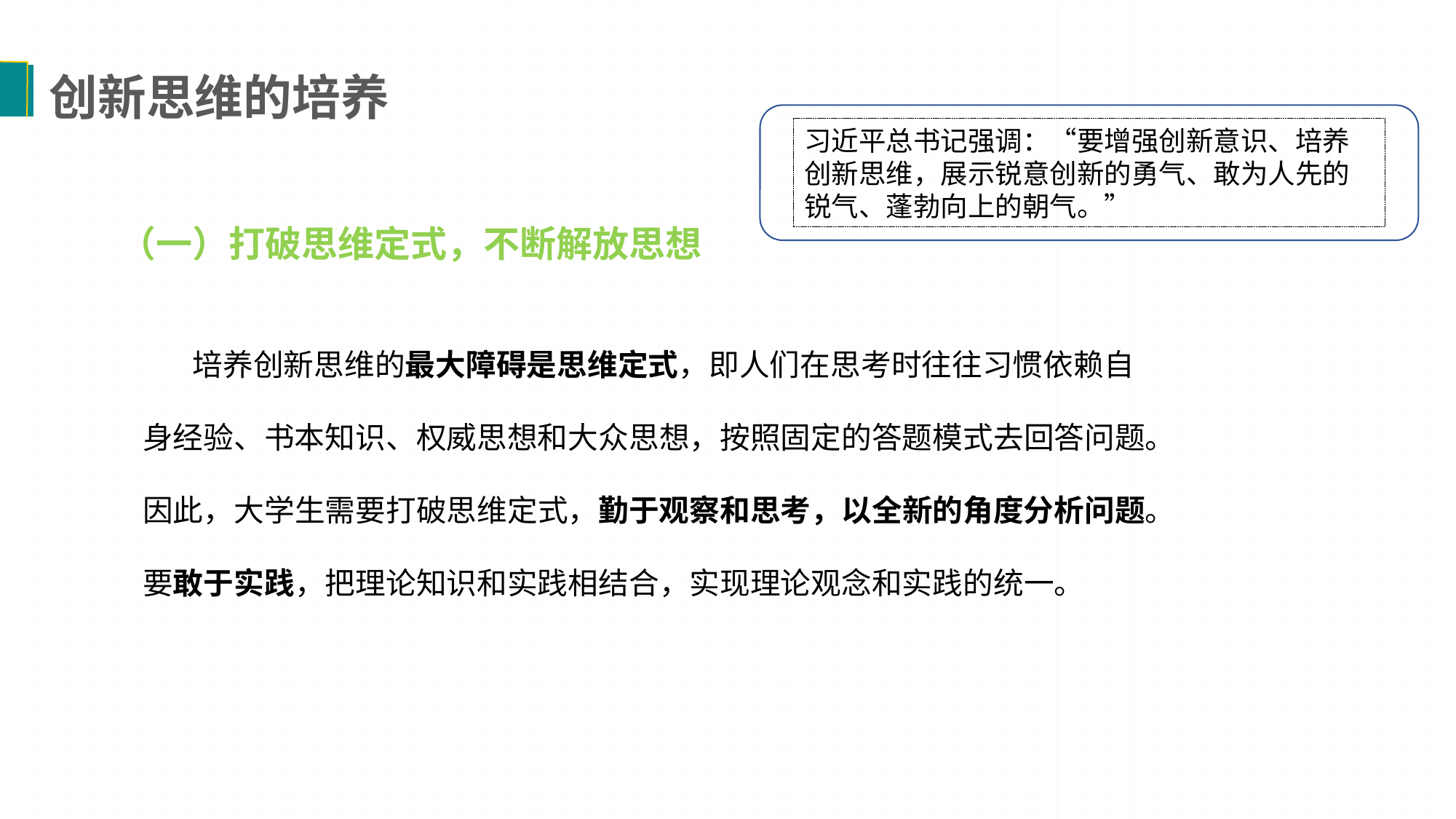

创新思维的培养

习近平总书记强调：“要增强创新意识、培养创新思维，展示锐意创新的勇气、敢为人先的锐气、蓬勃向上的朝气。”
（一）打破思维定式，不断解放思想

       培养创新思维的最大障碍是思维定式，即人们在思考时往往习惯依赖自身经验、书本知识、权威思想和大众思想，按照固定的答题模式去回答问题。因此，大学生需要打破思维定式，勤于观察和思考，以全新的角度分析问题。要敢于实践，把理论知识和实践相结合，实现理论观念和实践的统一。